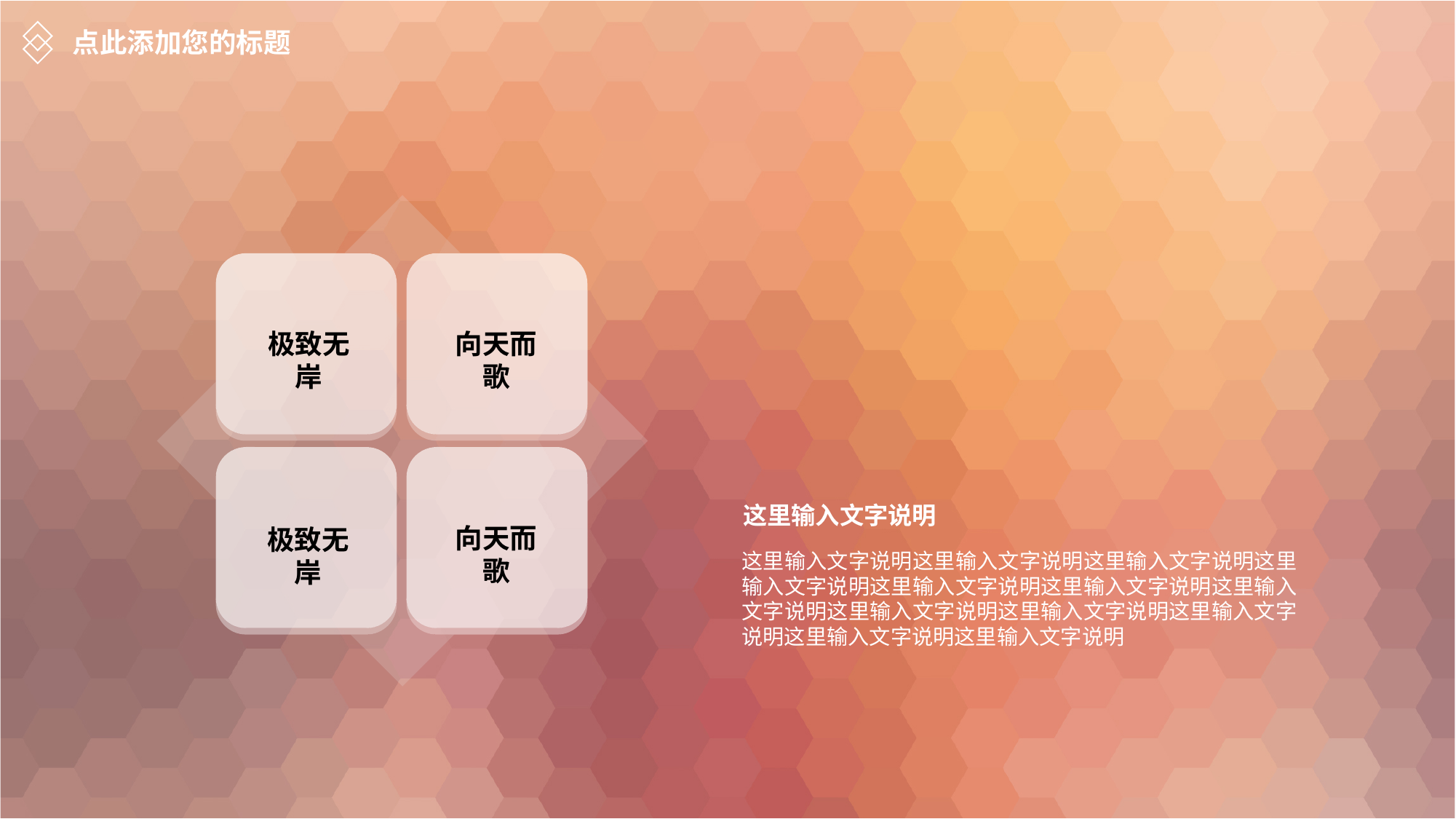

点此添加您的标题

极致无岸
向天而歌

这里输入文字说明
向天而歌
极致无岸
这里输入文字说明这里输入文字说明这里输入文字说明这里输入文字说明这里输入文字说明这里输入文字说明这里输入文字说明这里输入文字说明这里输入文字说明这里输入文字说明这里输入文字说明这里输入文字说明